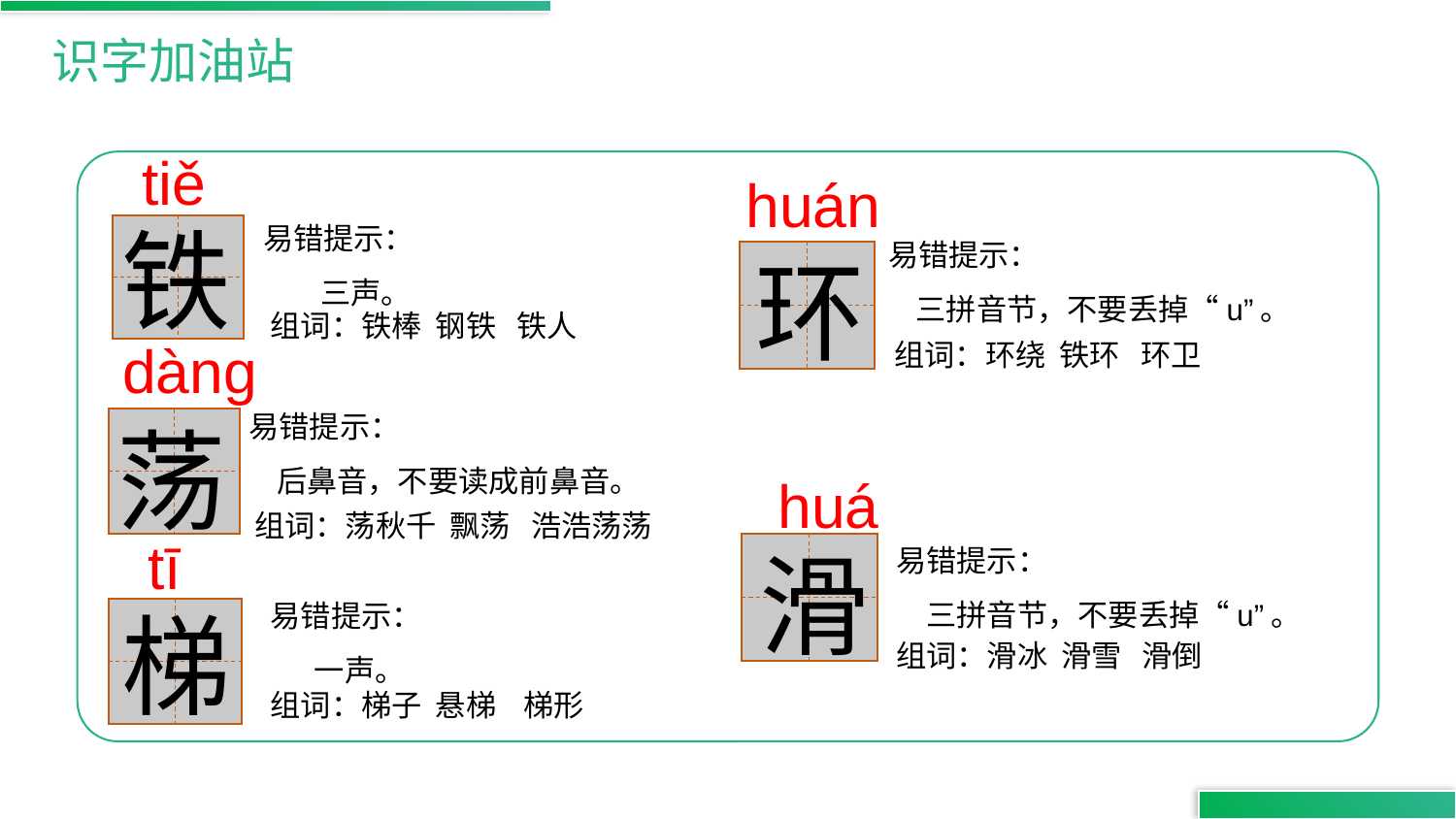

识字加油站

tiě
huán
易错提示：
　    三声。
铁
易错提示：
   三拼音节，不要丢掉“u”。

环

组词：铁棒  钢铁   铁人
dàng
组词：环绕  铁环   环卫
易错提示：
   后鼻音，不要读成前鼻音。
荡

huá
组词：荡秋千  飘荡   浩浩荡荡

易错提示：
　三拼音节，不要丢掉“u”。

tī
滑

易错提示：
　  一声。
梯

组词：滑冰  滑雪   滑倒
组词：梯子  悬梯    梯形